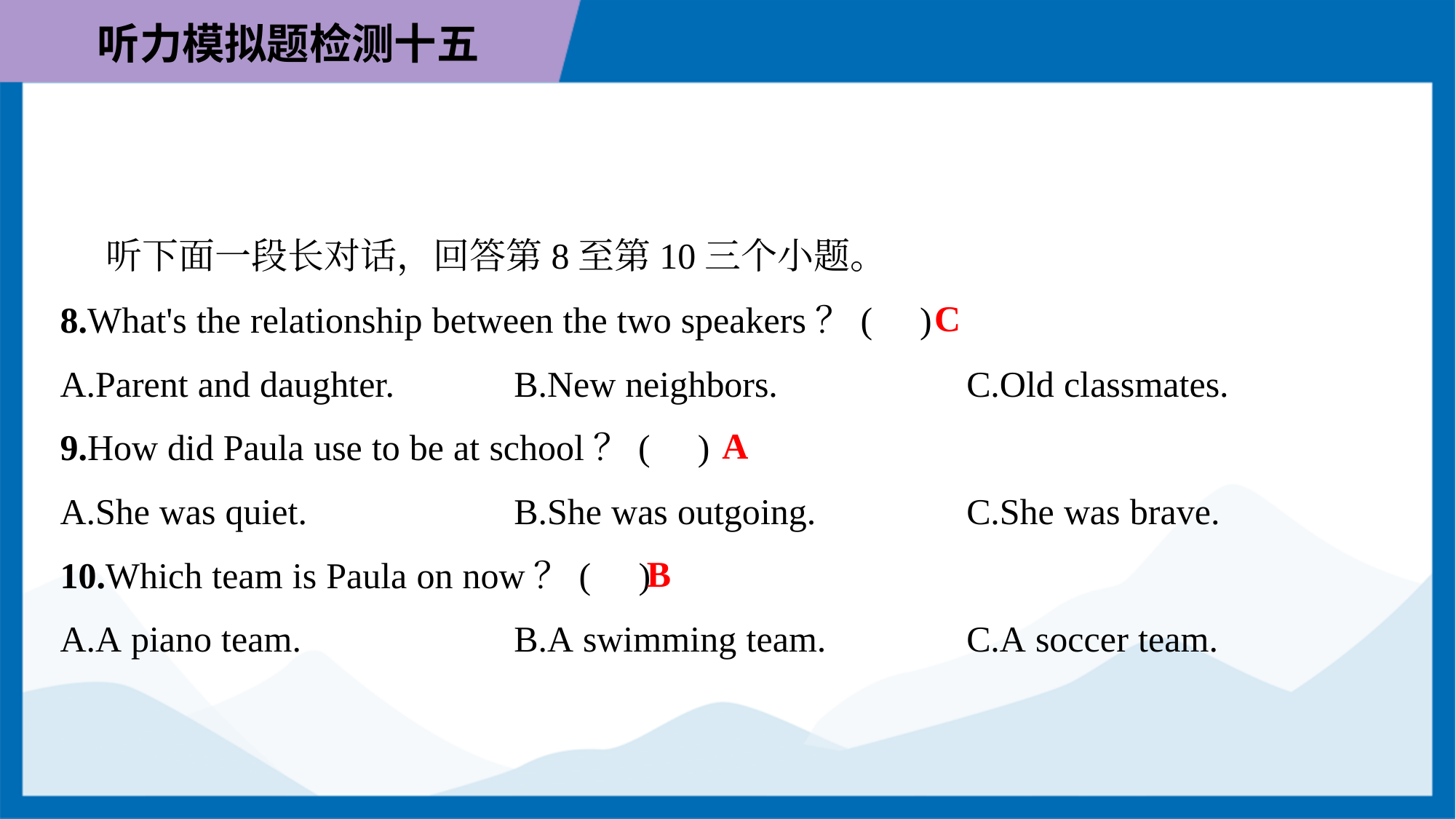

听下面一段长对话，回答第8至第10三个小题。
C
8.What's the relationship between the two speakers？(     )
A.Parent and daughter.	B.New neighbors.	C.Old classmates.
A
9.How did Paula use to be at school？(     )
A.She was quiet.	B.She was outgoing.	C.She was brave.
B
10.Which team is Paula on now？(     )
A.A piano team.	B.A swimming team.	C.A soccer team.